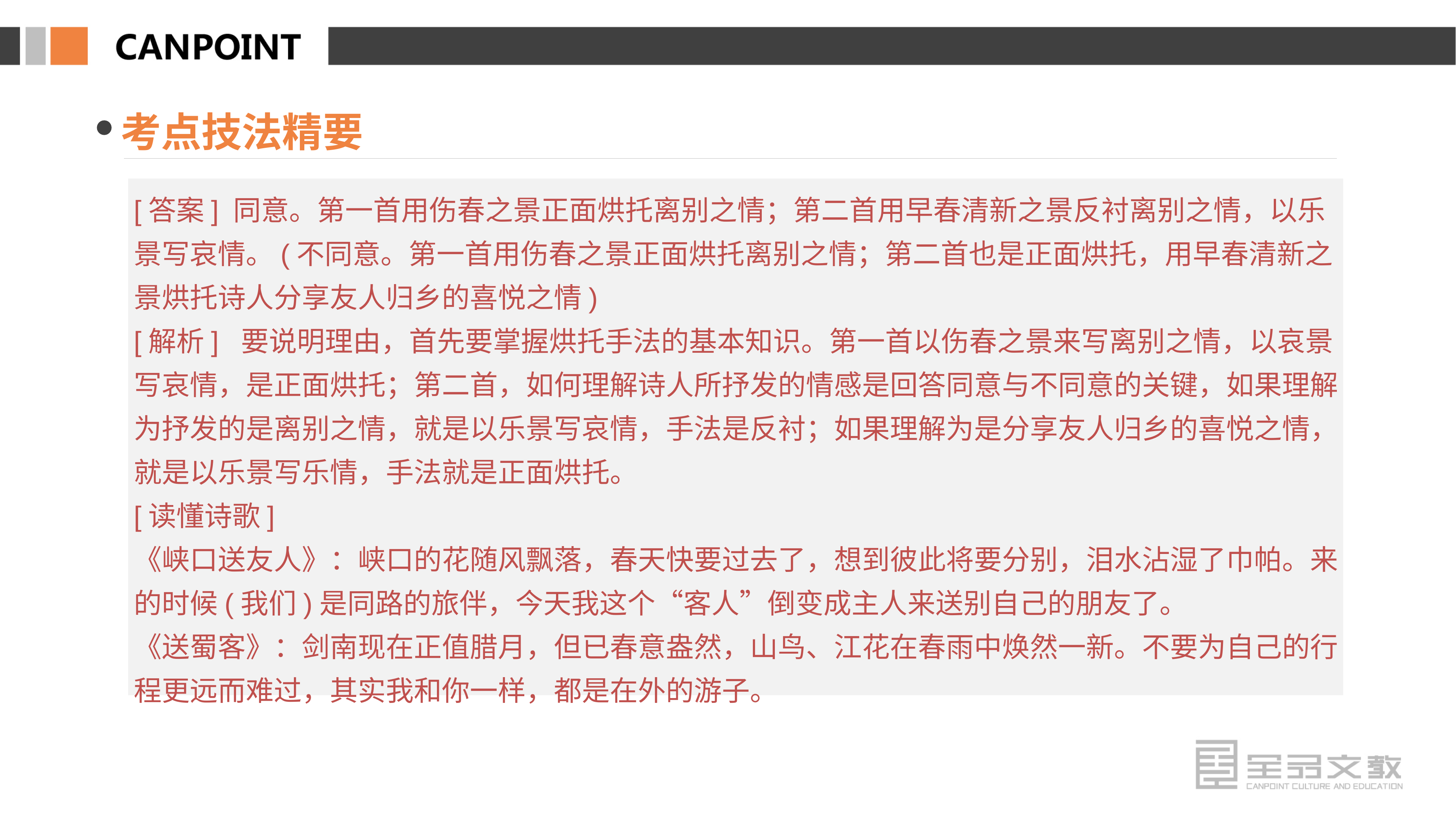

考点技法精要

[答案] 同意。第一首用伤春之景正面烘托离别之情；第二首用早春清新之景反衬离别之情，以乐景写哀情。(不同意。第一首用伤春之景正面烘托离别之情；第二首也是正面烘托，用早春清新之景烘托诗人分享友人归乡的喜悦之情)
[解析]  要说明理由，首先要掌握烘托手法的基本知识。第一首以伤春之景来写离别之情，以哀景写哀情，是正面烘托；第二首，如何理解诗人所抒发的情感是回答同意与不同意的关键，如果理解为抒发的是离别之情，就是以乐景写哀情，手法是反衬；如果理解为是分享友人归乡的喜悦之情，就是以乐景写乐情，手法就是正面烘托。
[读懂诗歌]
《峡口送友人》：峡口的花随风飘落，春天快要过去了，想到彼此将要分别，泪水沾湿了巾帕。来的时候(我们)是同路的旅伴，今天我这个“客人”倒变成主人来送别自己的朋友了。
《送蜀客》：剑南现在正值腊月，但已春意盎然，山鸟、江花在春雨中焕然一新。不要为自己的行程更远而难过，其实我和你一样，都是在外的游子。